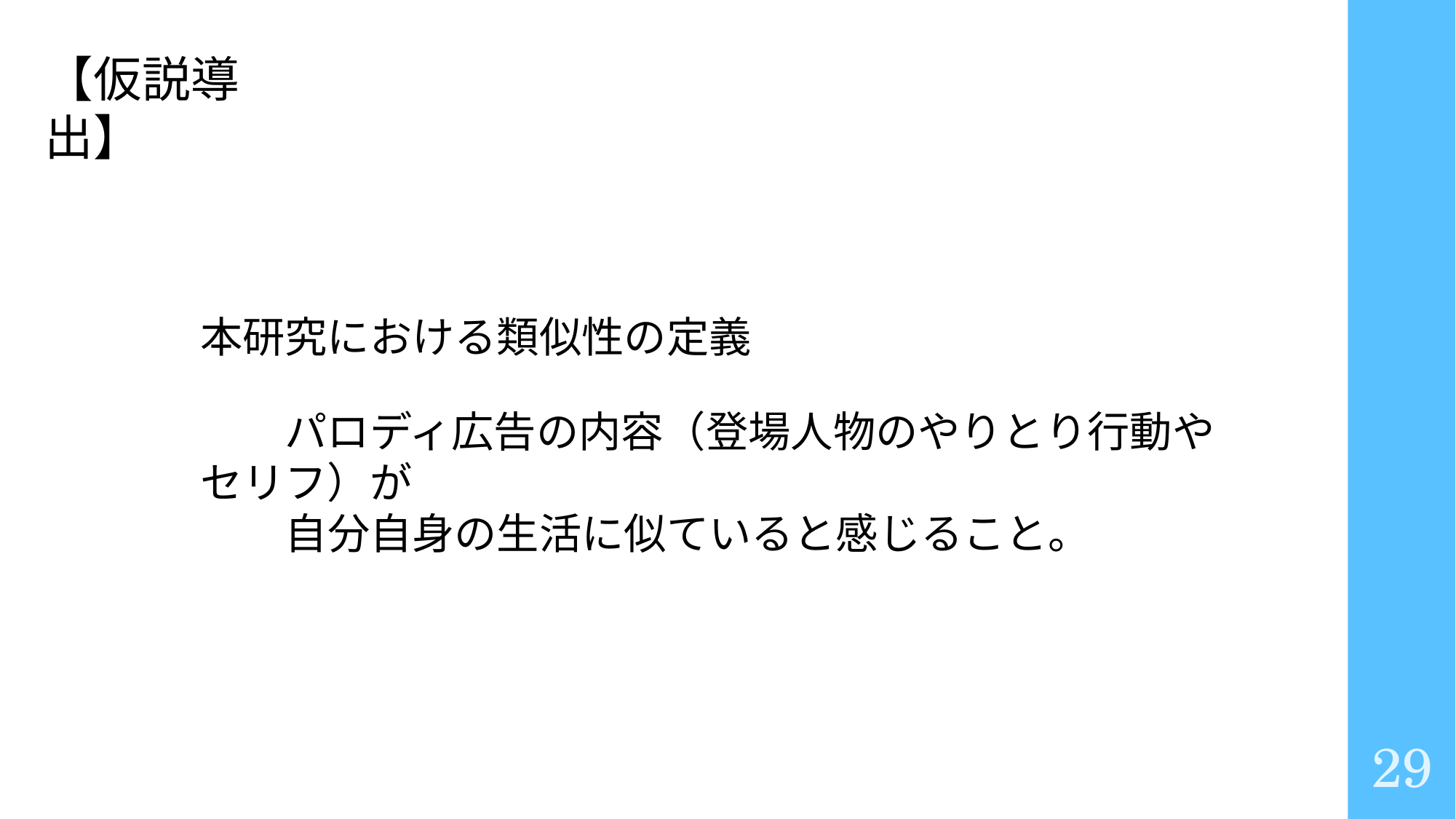

【仮説導出】
本研究における類似性の定義

　　パロディ広告の内容（登場人物のやりとり行動やセリフ）が
　　自分自身の生活に似ていると感じること。
29